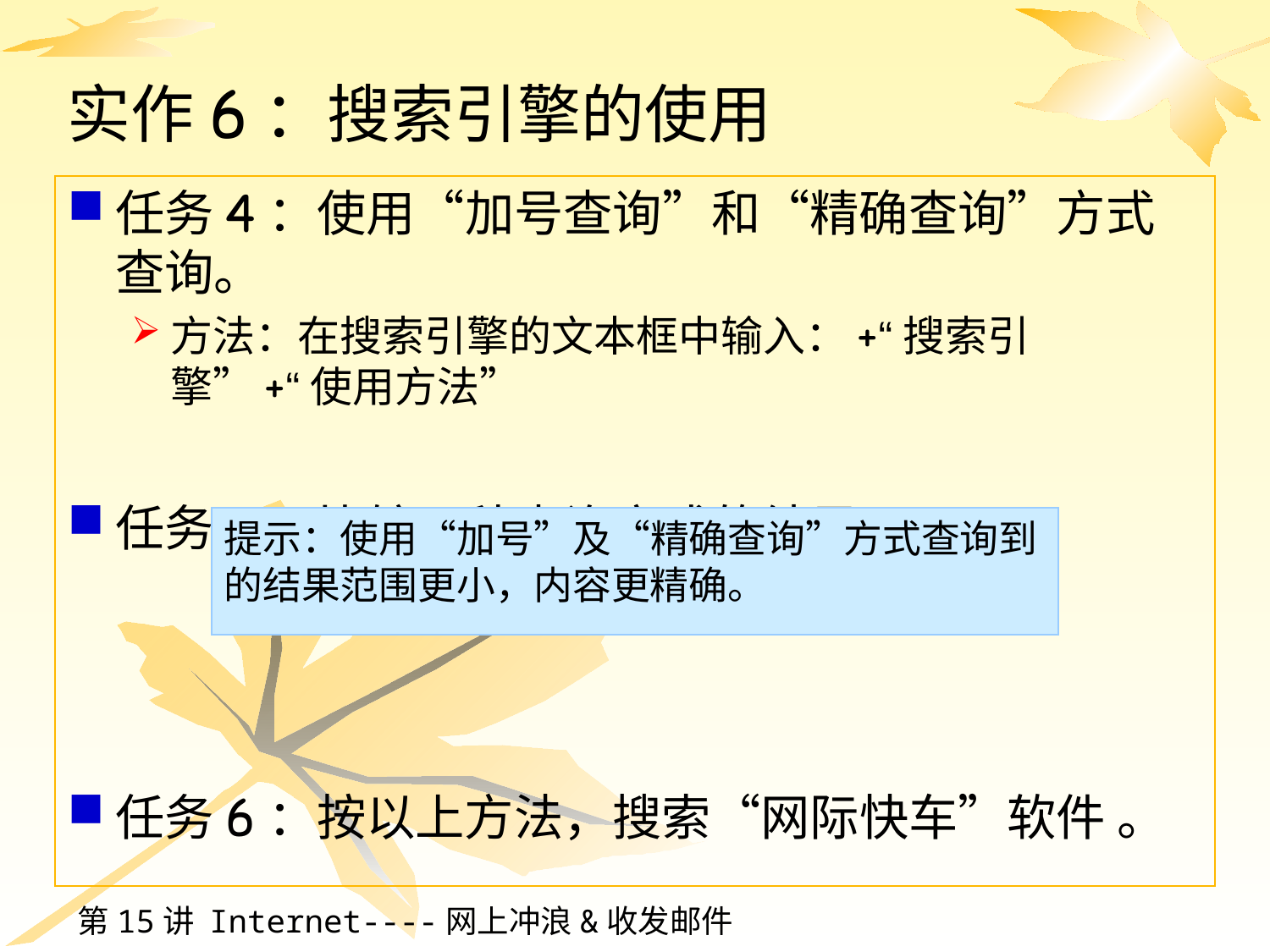

# 实作6：搜索引擎的使用
任务4：使用“加号查询”和“精确查询”方式查询。
方法：在搜索引擎的文本框中输入：+“搜索引擎”+“使用方法”

任务5：比较三种查询方式的结果。

任务6：按以上方法，搜索“网际快车”软件 。

提示：使用“加号”及“精确查询”方式查询到的结果范围更小，内容更精确。